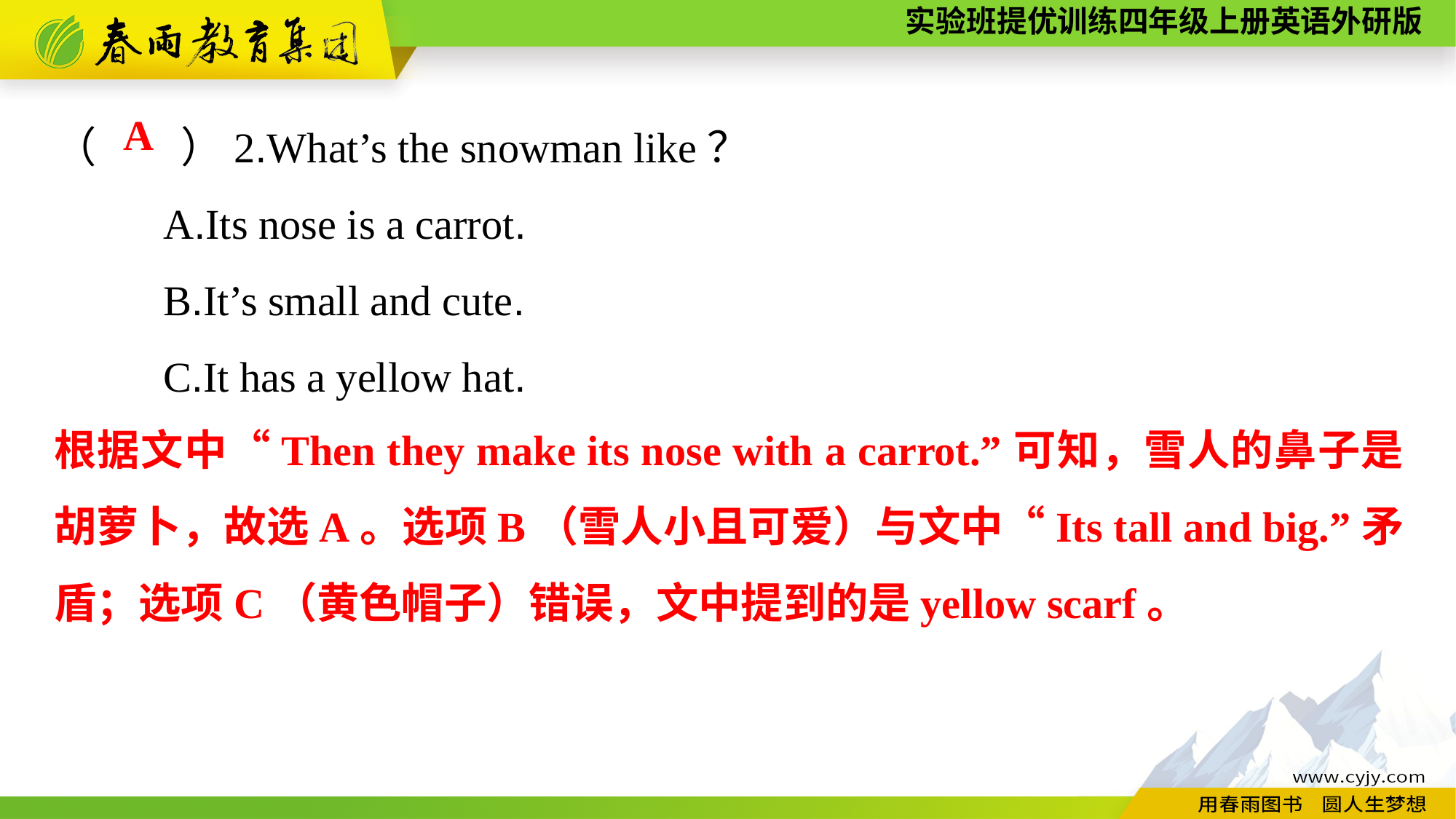

（　　）2.What’s the snowman like？
	A.Its nose is a carrot.
	B.It’s small and cute.
	C.It has a yellow hat.
A
根据文中“Then they make its nose with a carrot.”可知，雪人的鼻子是胡萝卜，故选A。选项B（雪人小且可爱）与文中“Its tall and big.”矛盾；选项C（黄色帽子）错误，文中提到的是yellow scarf。